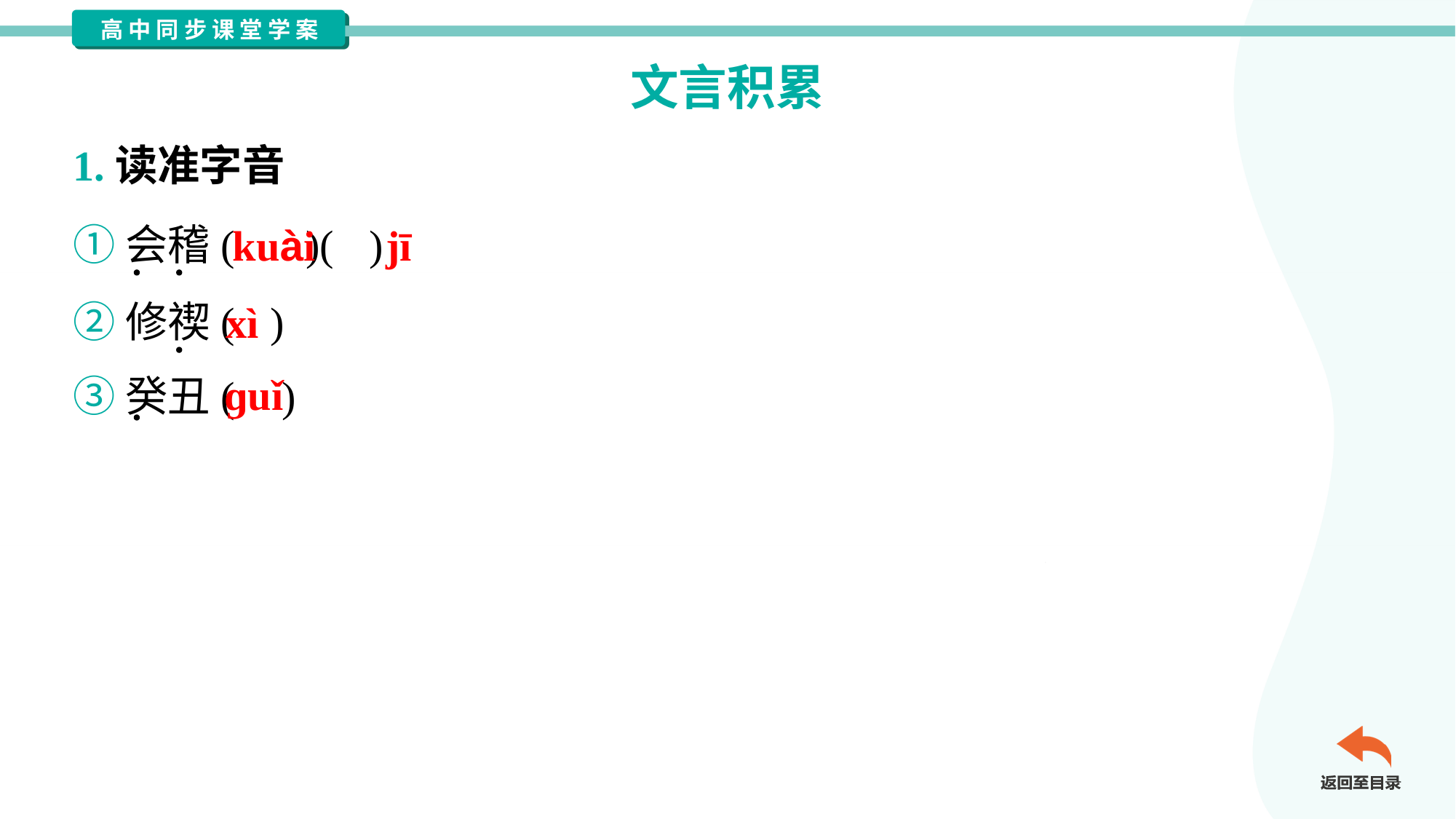

文言积累
1.读准字音
①会稽(      )(   )
②修禊(   )
③癸丑(    )
kuài
jī
xì

ɡuǐ